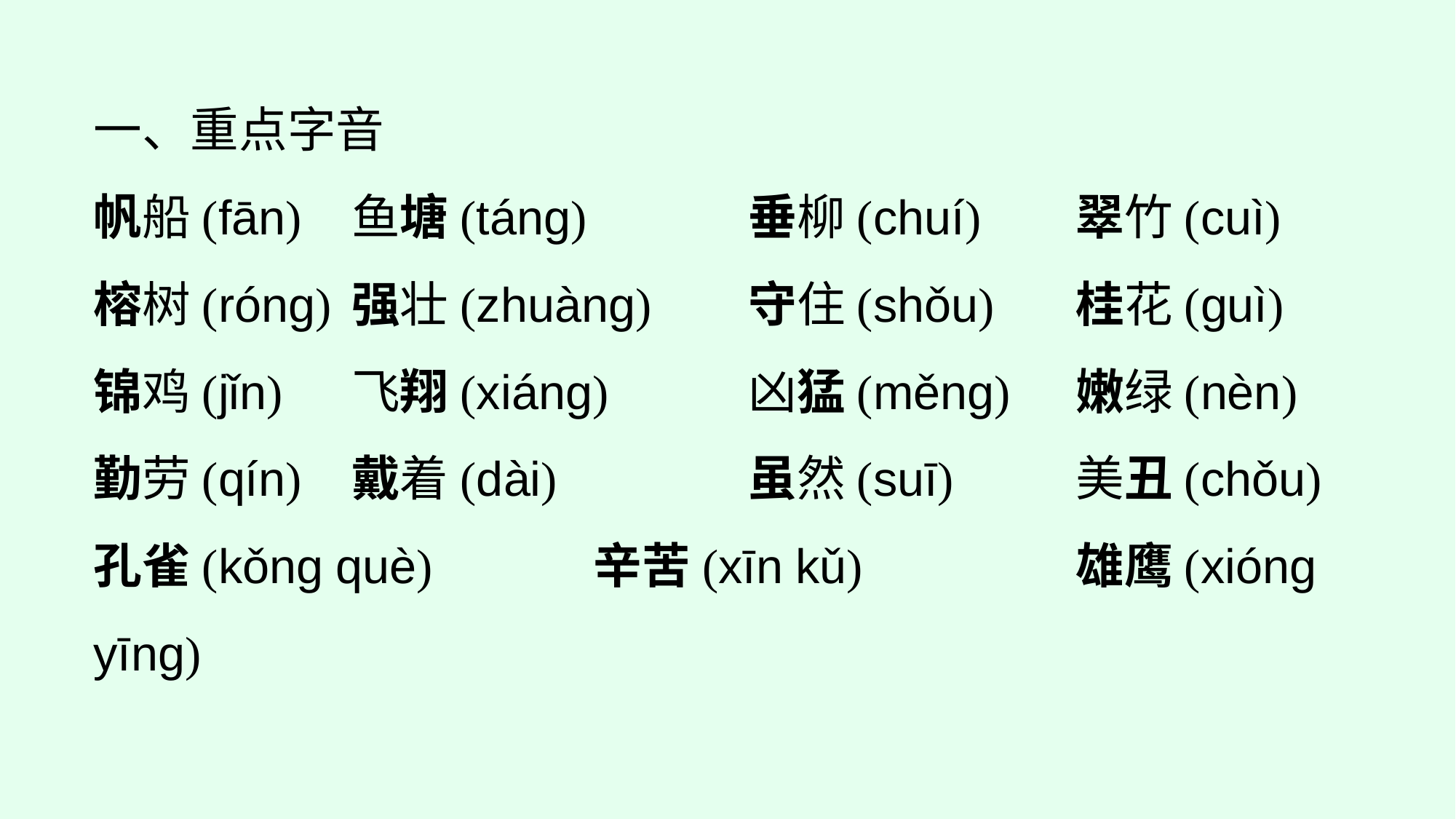

一、重点字音
帆船(fān)	鱼塘(táng)			垂柳(chuí)	翠竹(cuì)
榕树(rónɡ)	强壮(zhuàng)	守住(shǒu)	桂花(ɡuì)
锦鸡(jǐn)	飞翔(xiánɡ)		凶猛(měnɡ)	嫩绿(nèn)
勤劳(qín)	戴着(dài)			虽然(suī)		美丑(chǒu)
孔雀(kǒnɡ què)		辛苦(xīn kǔ)		雄鹰(xiónɡ yīnɡ)